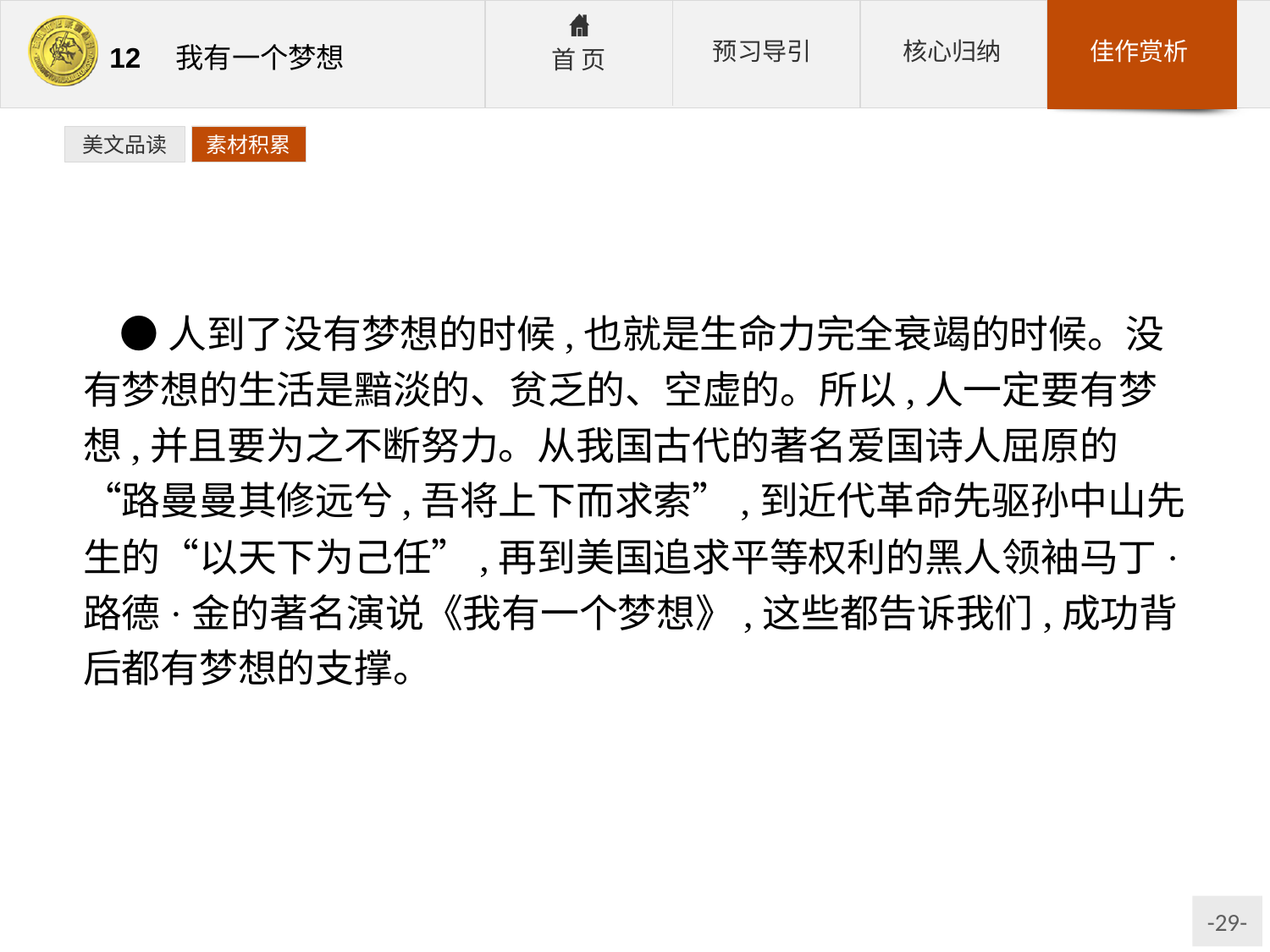

美文品读
素材积累
●人到了没有梦想的时候,也就是生命力完全衰竭的时候。没有梦想的生活是黯淡的、贫乏的、空虚的。所以,人一定要有梦想,并且要为之不断努力。从我国古代的著名爱国诗人屈原的“路曼曼其修远兮,吾将上下而求索”,到近代革命先驱孙中山先生的“以天下为己任”,再到美国追求平等权利的黑人领袖马丁·路德·金的著名演说《我有一个梦想》,这些都告诉我们,成功背后都有梦想的支撑。